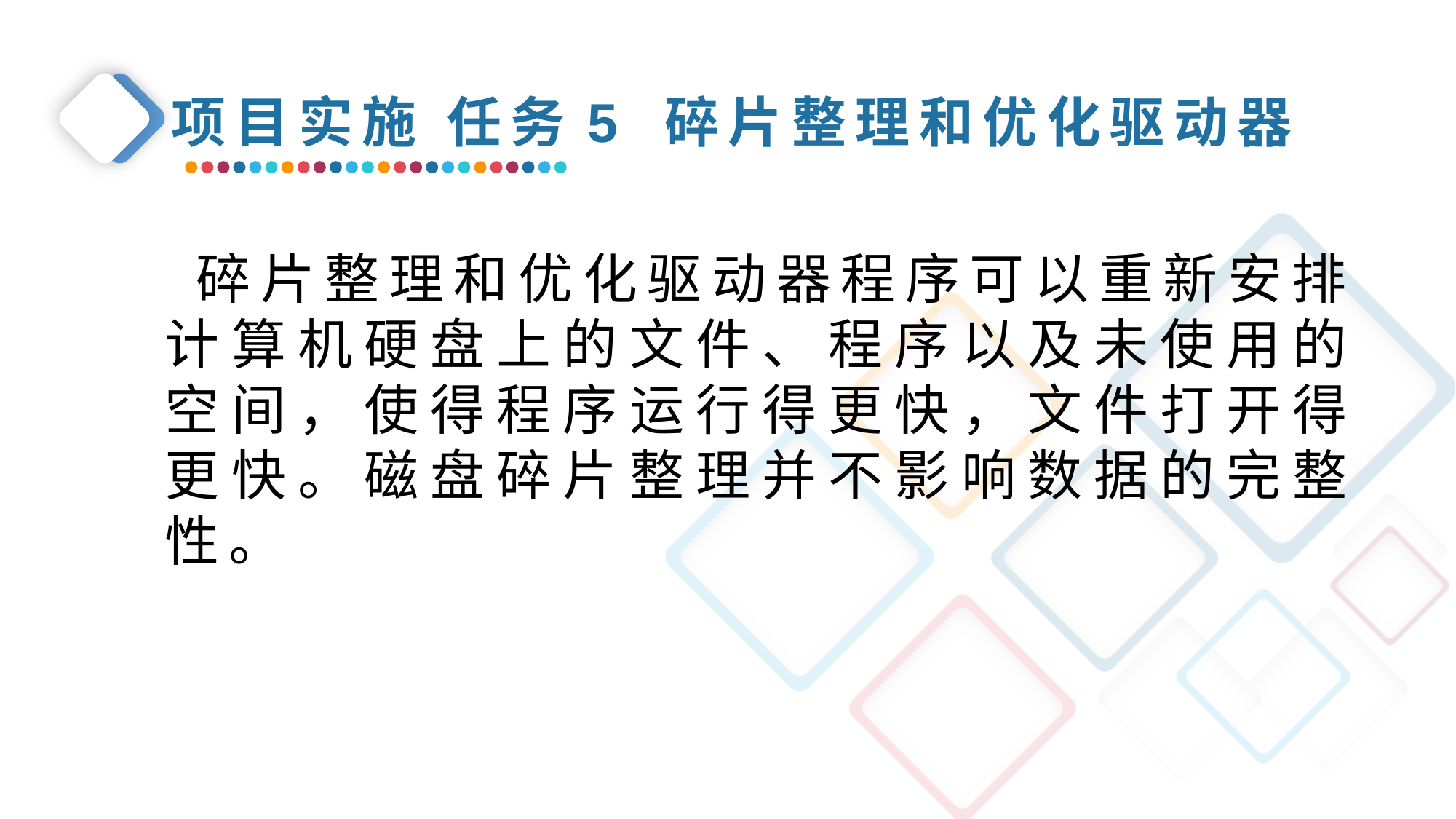

项目实施 任务5 碎片整理和优化驱动器

碎片整理和优化驱动器程序可以重新安排计算机硬盘上的文件、程序以及未使用的空间，使得程序运行得更快，文件打开得更快。磁盘碎片整理并不影响数据的完整性。